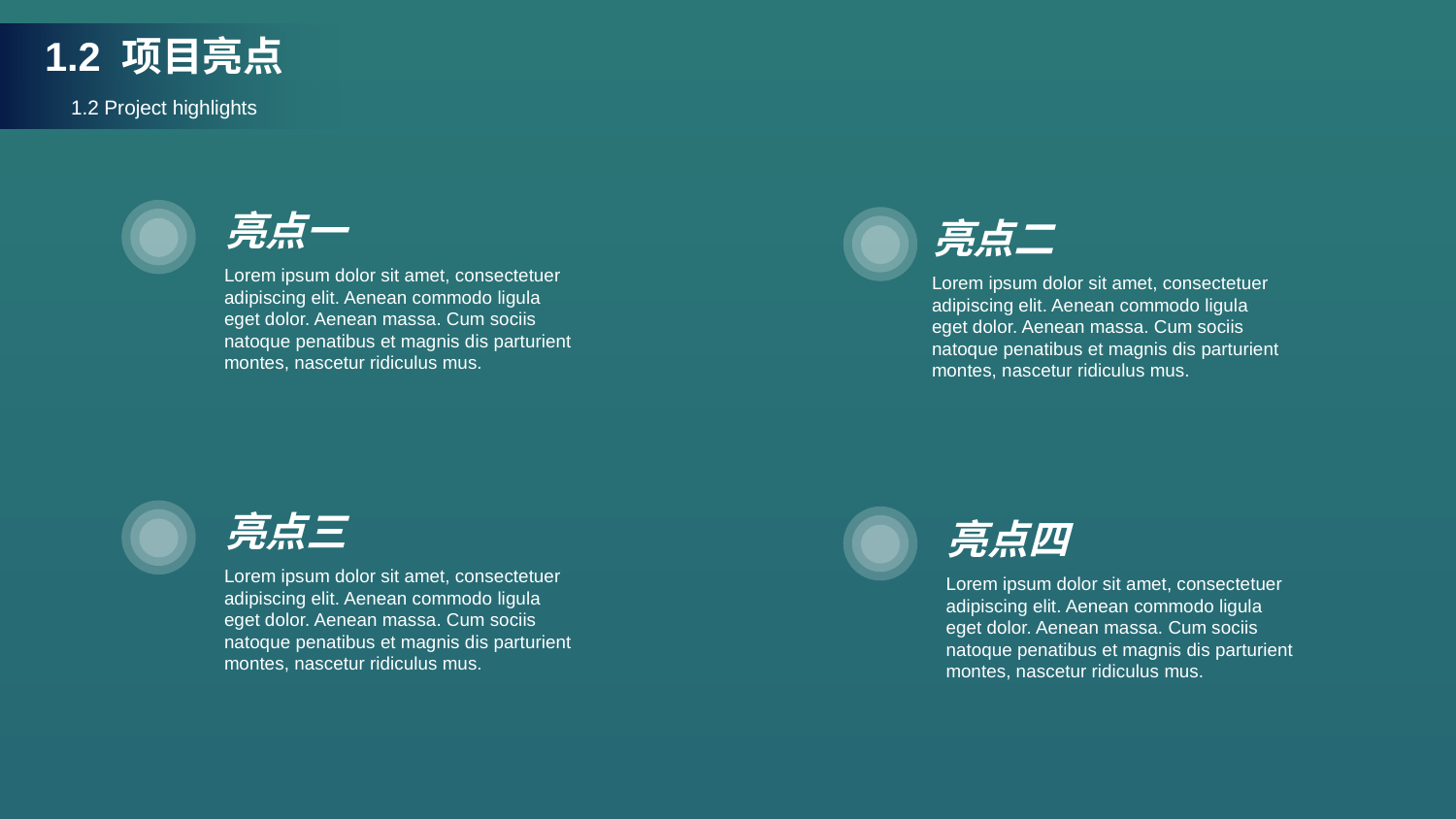

1.2 项目亮点
1.2 Project highlights
亮点一

亮点二

Lorem ipsum dolor sit amet, consectetuer adipiscing elit. Aenean commodo ligula eget dolor. Aenean massa. Cum sociis natoque penatibus et magnis dis parturient montes, nascetur ridiculus mus.
Lorem ipsum dolor sit amet, consectetuer adipiscing elit. Aenean commodo ligula eget dolor. Aenean massa. Cum sociis natoque penatibus et magnis dis parturient montes, nascetur ridiculus mus.
亮点三

亮点四
Lorem ipsum dolor sit amet, consectetuer adipiscing elit. Aenean commodo ligula eget dolor. Aenean massa. Cum sociis natoque penatibus et magnis dis parturient montes, nascetur ridiculus mus.
Lorem ipsum dolor sit amet, consectetuer adipiscing elit. Aenean commodo ligula eget dolor. Aenean massa. Cum sociis natoque penatibus et magnis dis parturient montes, nascetur ridiculus mus.